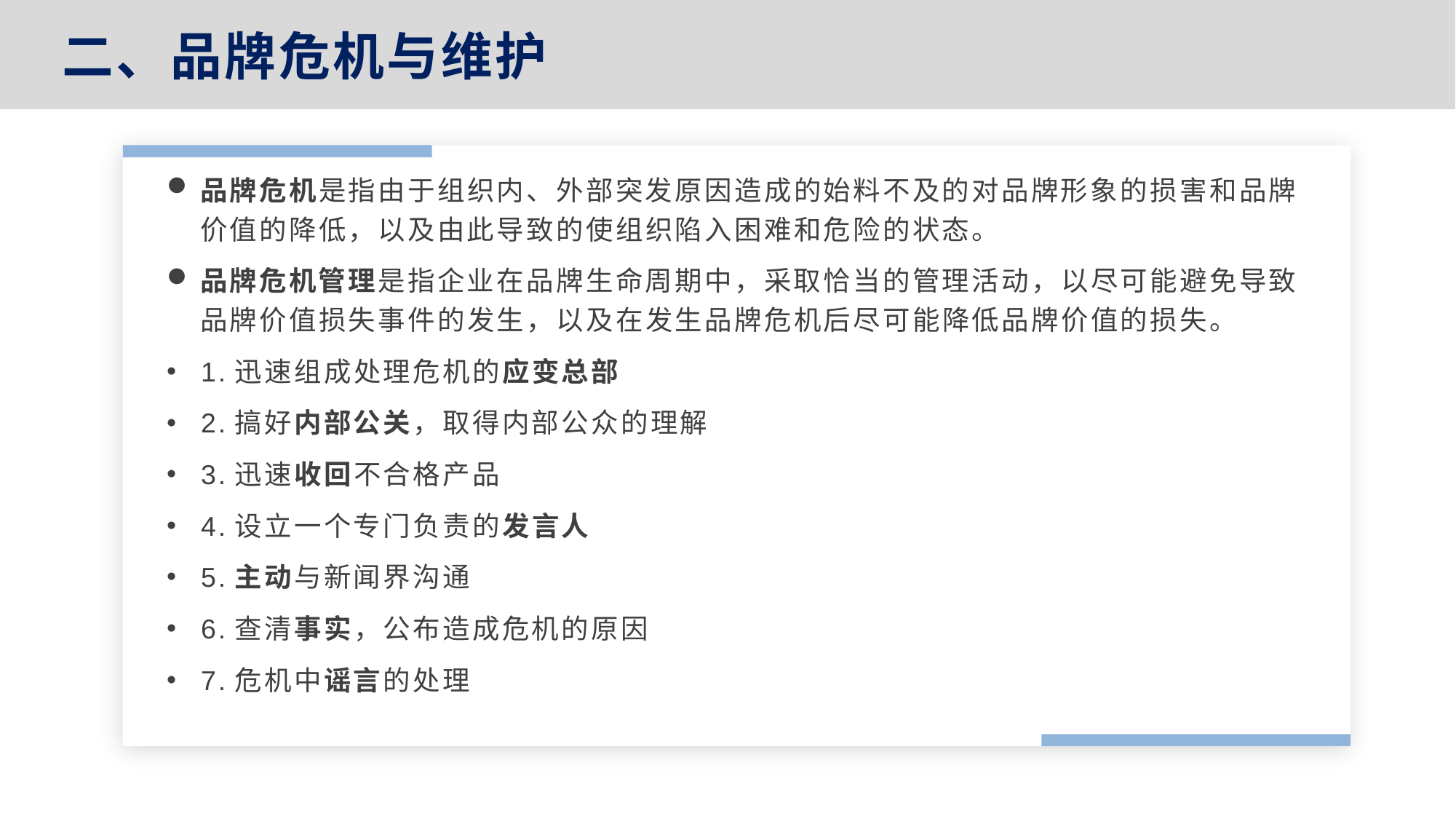

二、品牌危机与维护

品牌危机是指由于组织内、外部突发原因造成的始料不及的对品牌形象的损害和品牌价值的降低，以及由此导致的使组织陷入困难和危险的状态。
品牌危机管理是指企业在品牌生命周期中，采取恰当的管理活动，以尽可能避免导致品牌价值损失事件的发生，以及在发生品牌危机后尽可能降低品牌价值的损失。
1.迅速组成处理危机的应变总部
2.搞好内部公关，取得内部公众的理解
3.迅速收回不合格产品
4.设立一个专门负责的发言人
5.主动与新闻界沟通
6.查清事实，公布造成危机的原因
7.危机中谣言的处理